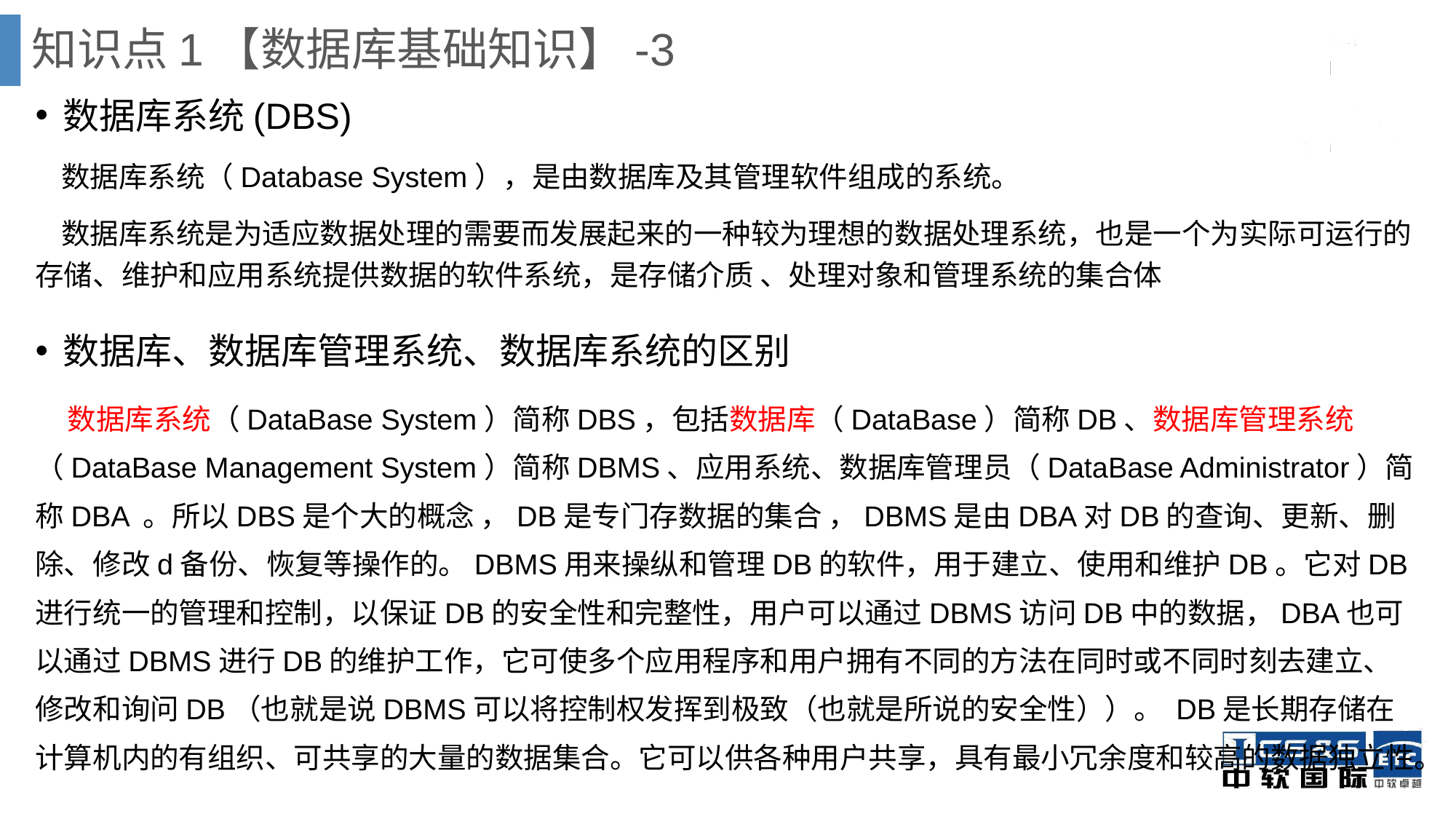

# 知识点1【数据库基础知识】-3
数据库系统(DBS)
   数据库系统（Database System），是由数据库及其管理软件组成的系统。
   数据库系统是为适应数据处理的需要而发展起来的一种较为理想的数据处理系统，也是一个为实际可运行的存储、维护和应用系统提供数据的软件系统，是存储介质 、处理对象和管理系统的集合体
数据库、数据库管理系统、数据库系统的区别
    数据库系统（DataBase System）简称DBS，包括数据库（DataBase）简称DB、数据库管理系统（DataBase Management System）简称DBMS、应用系统、数据库管理员（DataBase Administrator）简称DBA 。所以DBS是个大的概念 ，DB是专门存数据的集合 ，DBMS是由DBA对DB的查询、更新、删除、修改d备份、恢复等操作的。DBMS用来操纵和管理DB的软件，用于建立、使用和维护DB。它对DB进行统一的管理和控制，以保证DB的安全性和完整性，用户可以通过DBMS访问DB中的数据，DBA也可以通过DBMS进行DB的维护工作，它可使多个应用程序和用户拥有不同的方法在同时或不同时刻去建立、修改和询问DB（也就是说DBMS可以将控制权发挥到极致（也就是所说的安全性））。 DB是长期存储在计算机内的有组织、可共享的大量的数据集合。它可以供各种用户共享，具有最小冗余度和较高的数据独立性。